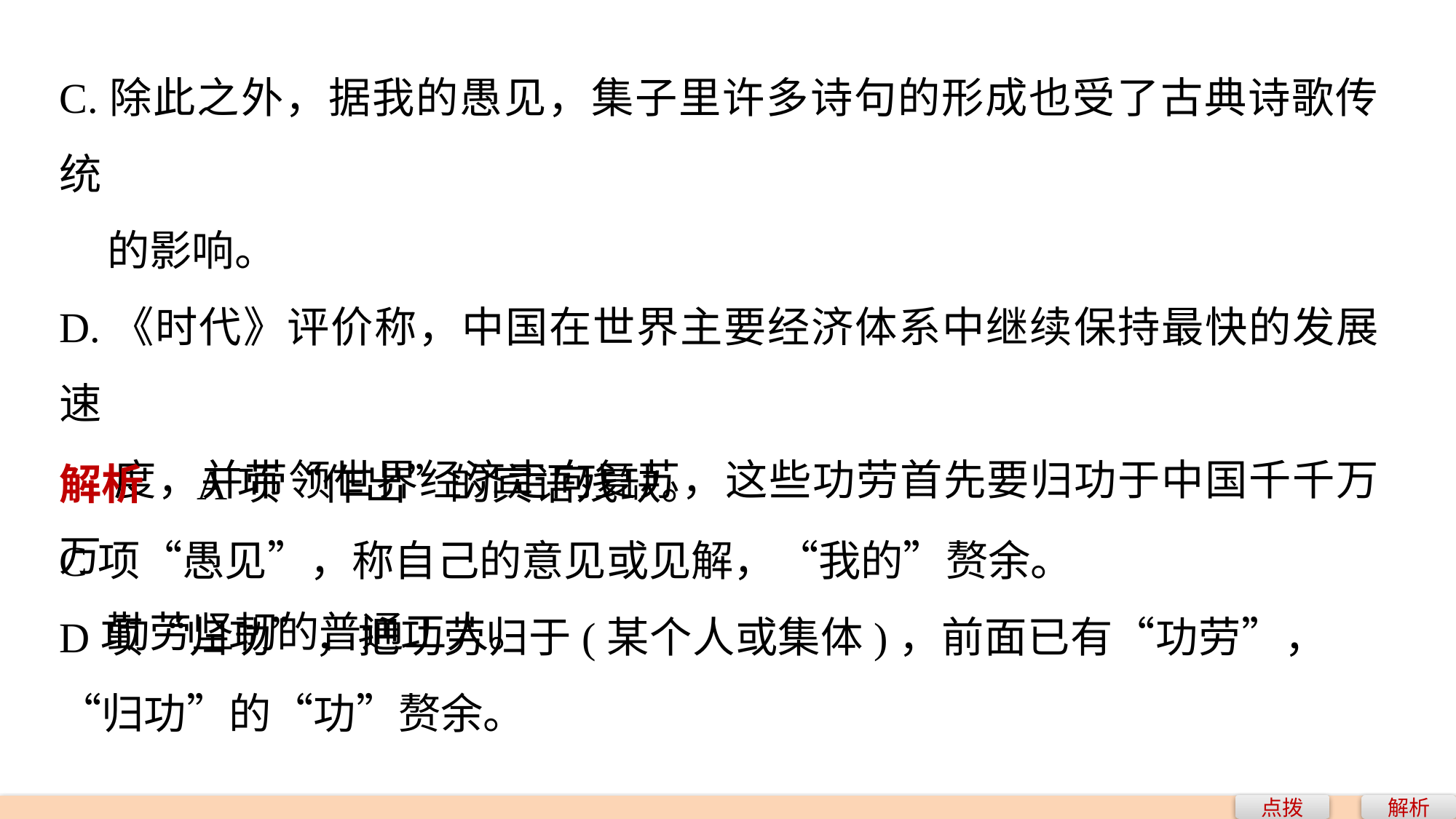

C.除此之外，据我的愚见，集子里许多诗句的形成也受了古典诗歌传统
    的影响。
D.《时代》评价称，中国在世界主要经济体系中继续保持最快的发展速
    度，并带领世界经济走向复苏，这些功劳首先要归功于中国千千万万
    勤劳坚韧的普通工人。
解析　A项“作出”的宾语残缺。
C项“愚见”，称自己的意见或见解，“我的”赘余。
D项“归功”，把功劳归于(某个人或集体)，前面已有“功劳”，“归功”的“功”赘余。
点拨
解析